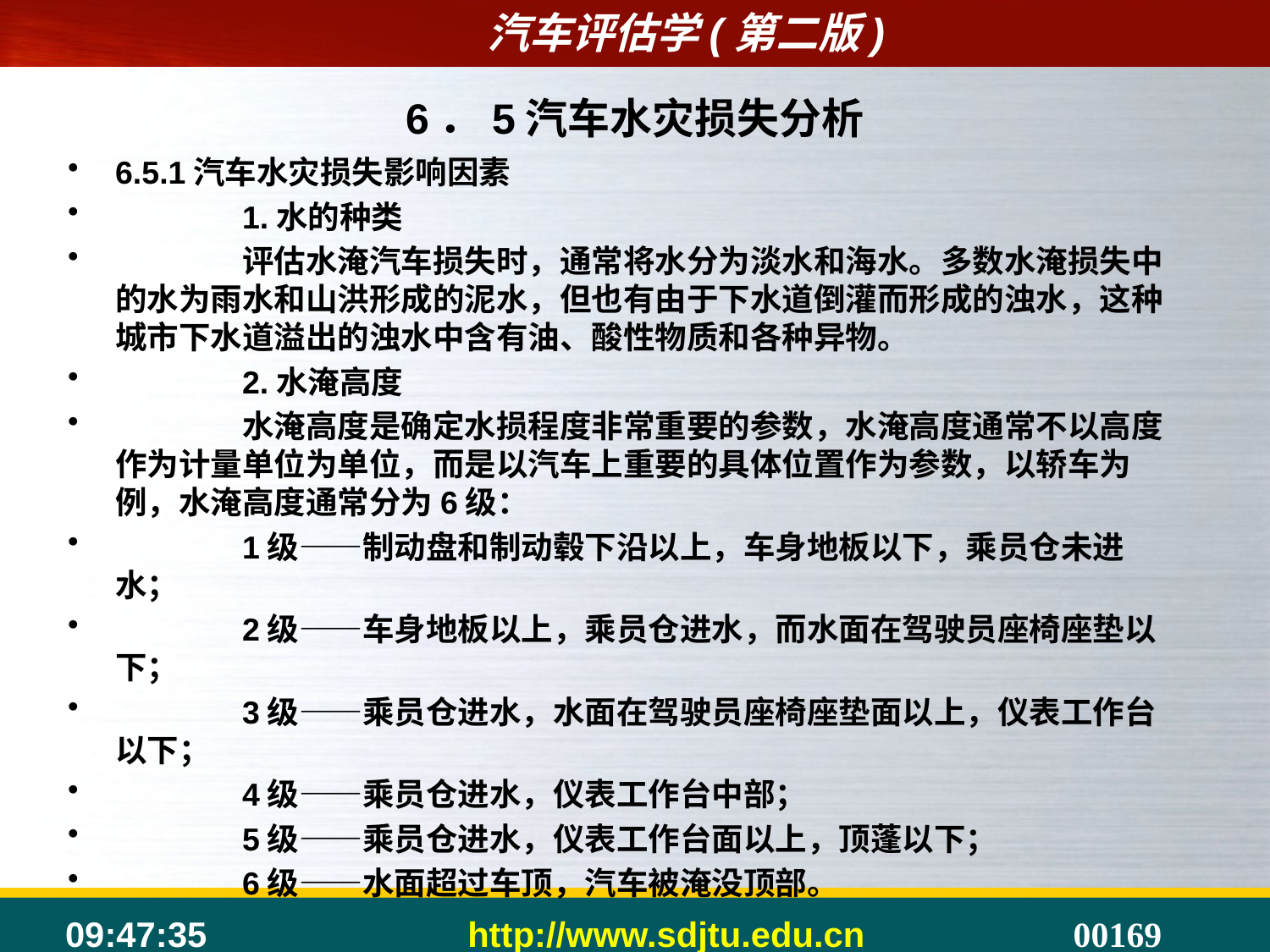

# 6．5汽车水灾损失分析
6.5.1汽车水灾损失影响因素
	1.水的种类
	评估水淹汽车损失时，通常将水分为淡水和海水。多数水淹损失中的水为雨水和山洪形成的泥水，但也有由于下水道倒灌而形成的浊水，这种城市下水道溢出的浊水中含有油、酸性物质和各种异物。
	2.水淹高度
	水淹高度是确定水损程度非常重要的参数，水淹高度通常不以高度作为计量单位为单位，而是以汽车上重要的具体位置作为参数，以轿车为例，水淹高度通常分为6级：
	1级——制动盘和制动毂下沿以上，车身地板以下，乘员仓未进水；
	2级——车身地板以上，乘员仓进水，而水面在驾驶员座椅座垫以下；
	3级——乘员仓进水，水面在驾驶员座椅座垫面以上，仪表工作台以下；
	4级——乘员仓进水，仪表工作台中部；
	5级——乘员仓进水，仪表工作台面以上，顶蓬以下；
	6级——水面超过车顶，汽车被淹没顶部。